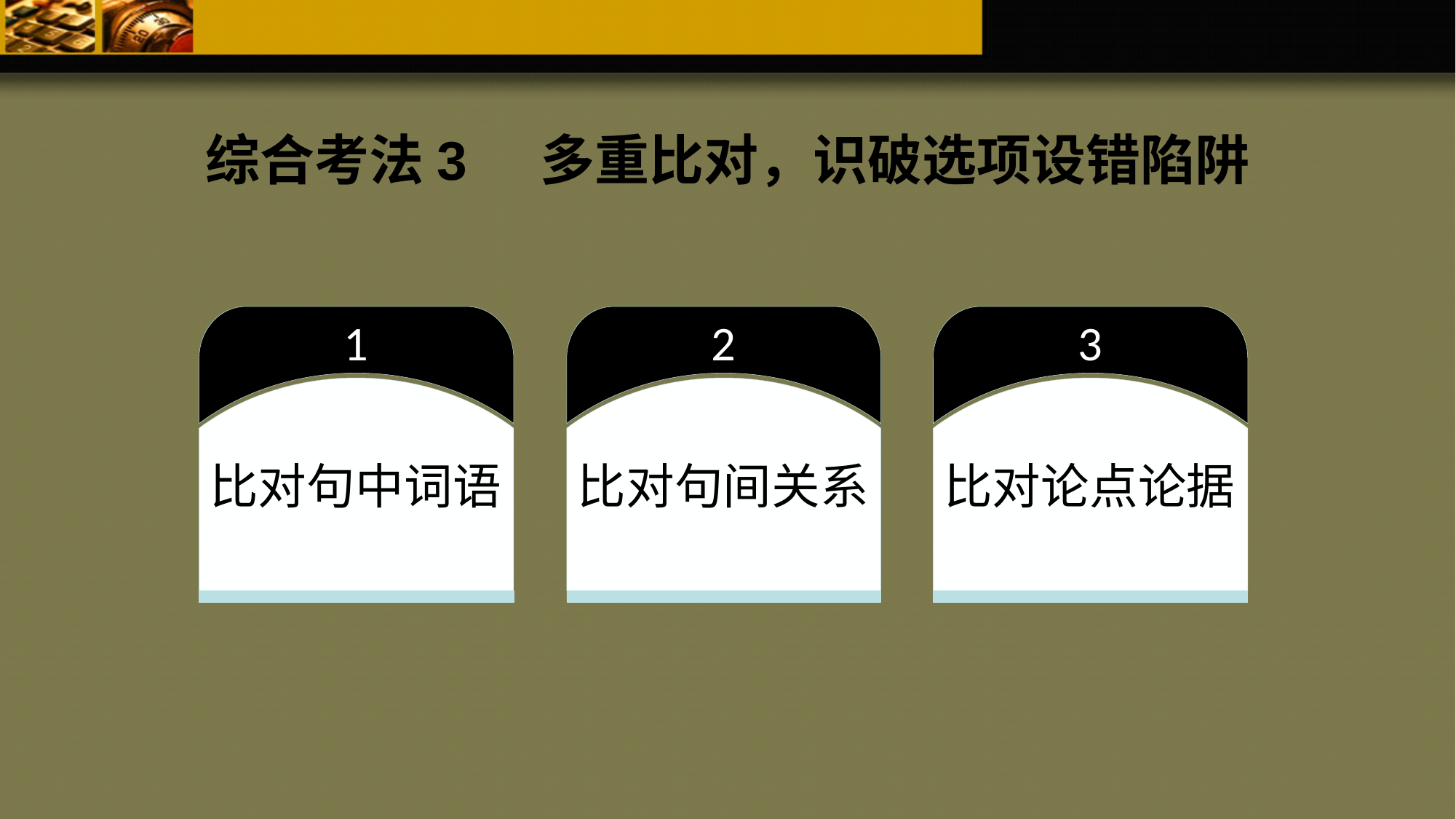

综合考法3    多重比对，识破选项设错陷阱

1
比对句中词语

2
比对句间关系

3

比对论点论据